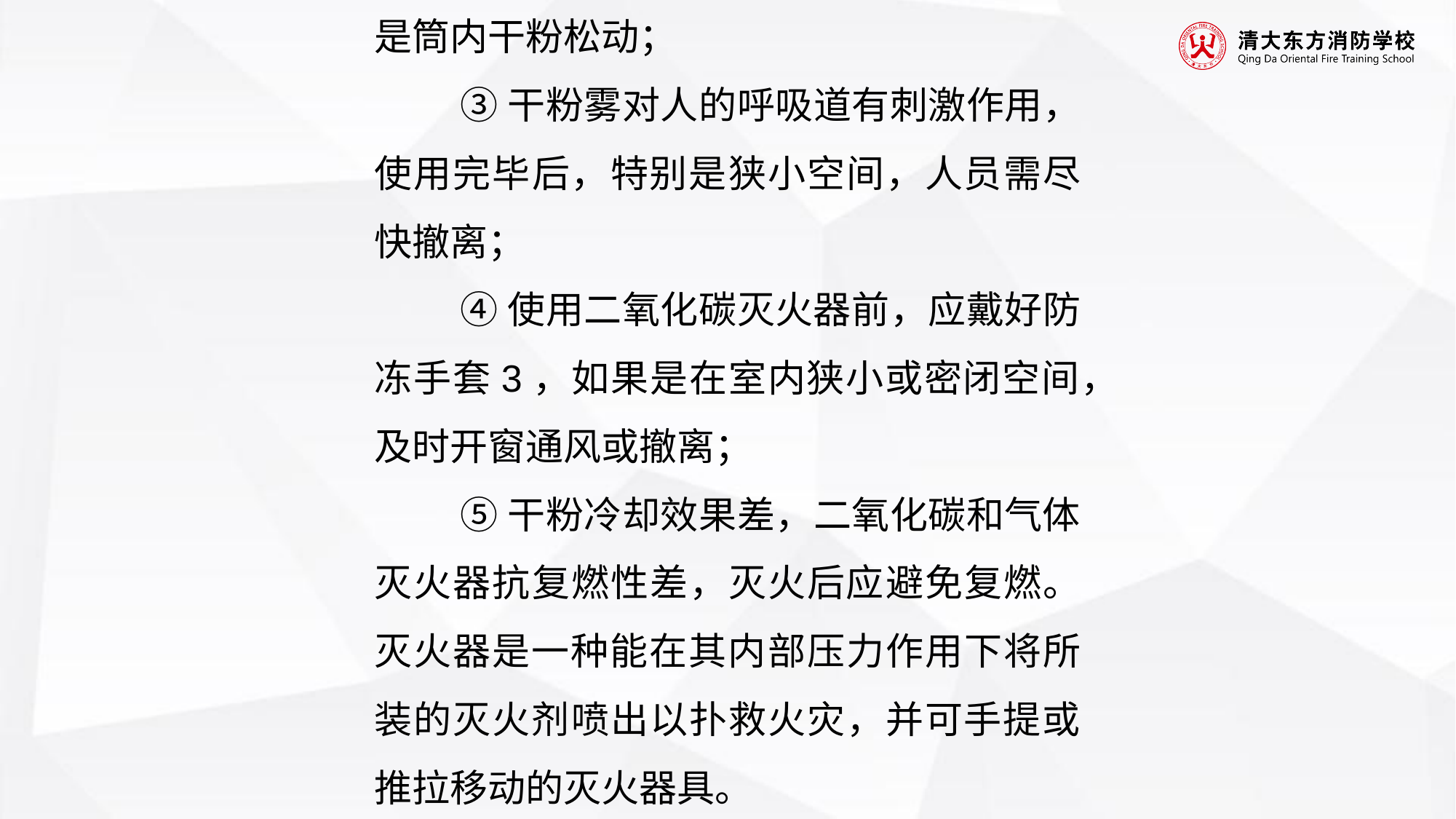

③另一人去掉封铅，拔出保险销，向上抬起手柄（或逆时针打开手轮），喷出灭火剂进行灭火；
④使用完毕，将灭火器发到指定区域
※※注意事项※※：
 ①手提式灭火器使用过程中，不允许颠倒或横卧；
②干粉灭火器使用前，要上下摇晃，是筒内干粉松动；
③干粉雾对人的呼吸道有刺激作用，使用完毕后，特别是狭小空间，人员需尽快撤离；
④使用二氧化碳灭火器前，应戴好防冻手套3，如果是在室内狭小或密闭空间，及时开窗通风或撤离；
⑤干粉冷却效果差，二氧化碳和气体灭火器抗复燃性差，灭火后应避免复燃。灭火器是一种能在其内部压力作用下将所装的灭火剂喷出以扑救火灾，并可手提或推拉移动的灭火器具。